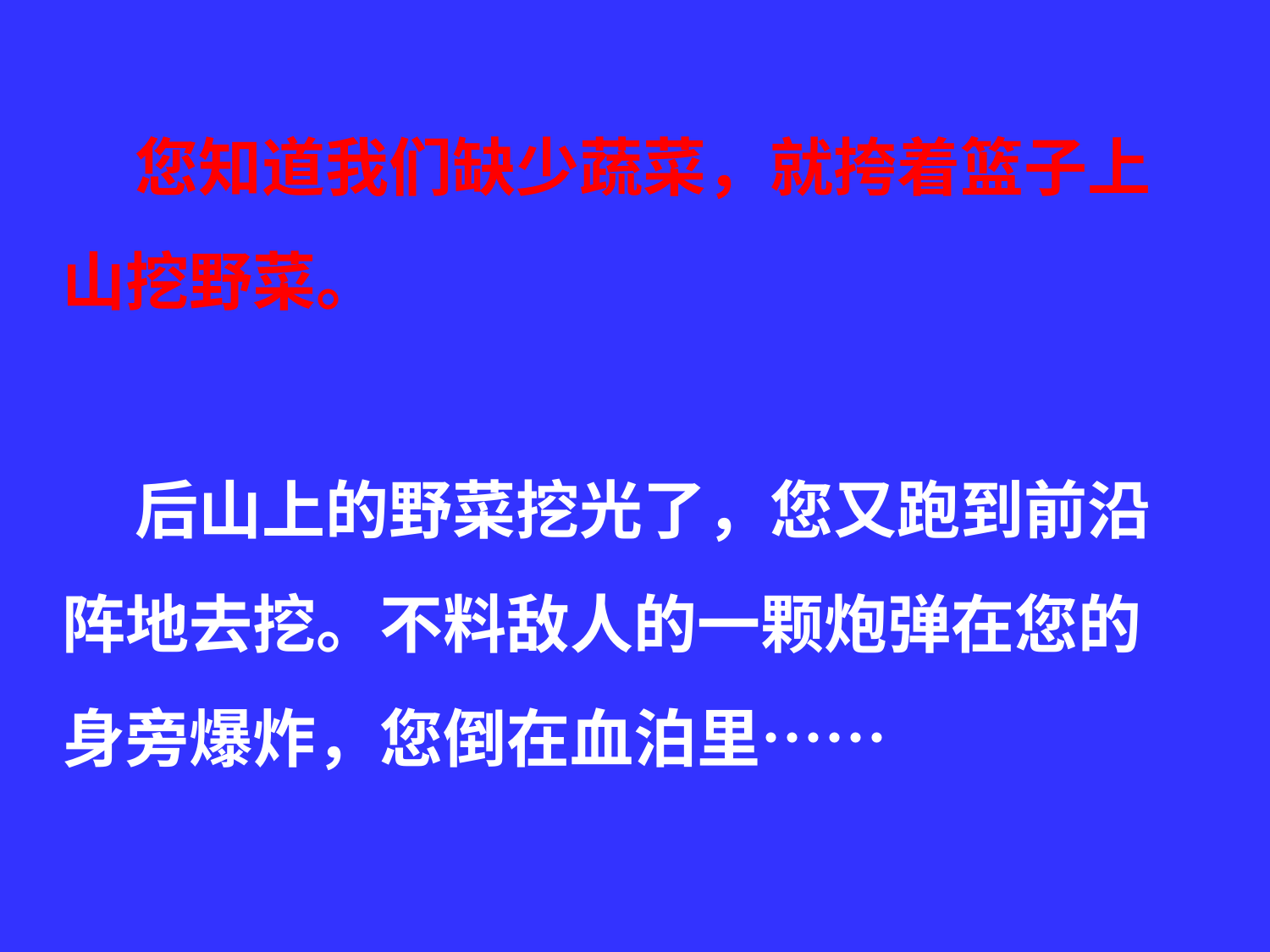

您知道我们缺少蔬菜，就挎着篮子上山挖野菜。

    后山上的野菜挖光了，您又跑到前沿阵地去挖。不料敌人的一颗炮弹在您的身旁爆炸，您倒在血泊里……